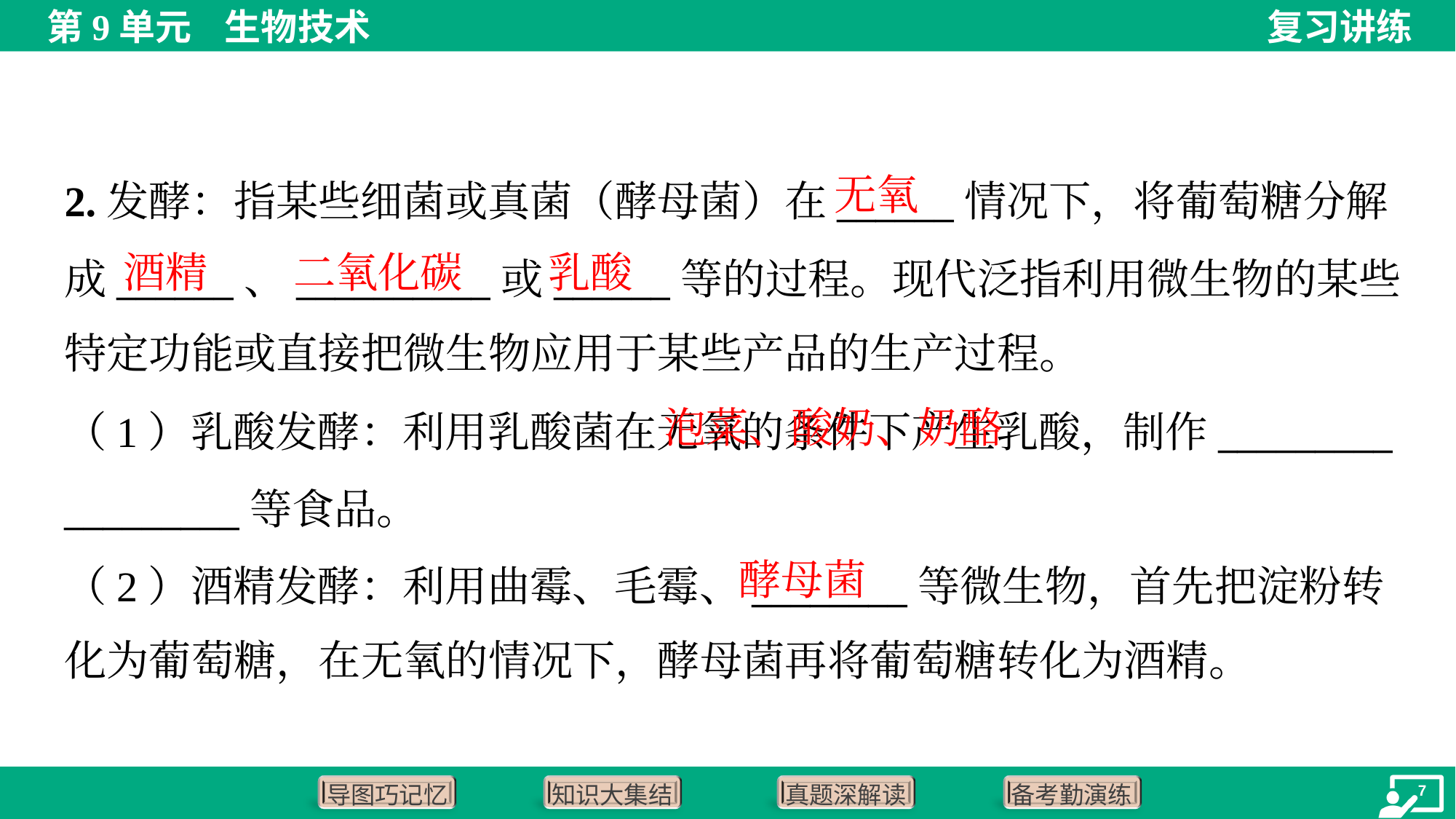

无氧
2.发酵：指某些细菌或真菌（酵母菌）在______情况下，将葡萄糖分解
成______、__________或______等的过程。现代泛指利用微生物的某些
特定功能或直接把微生物应用于某些产品的生产过程。
酒精
二氧化碳
乳酸
                                                      泡菜、酸奶、奶酪
（1）乳酸发酵：利用乳酸菌在无氧的条件下产生乳酸，制作_________
_________等食品。
（2）酒精发酵：利用曲霉、毛霉、________等微生物，首先把淀粉转
化为葡萄糖，在无氧的情况下，酵母菌再将葡萄糖转化为酒精。
酵母菌